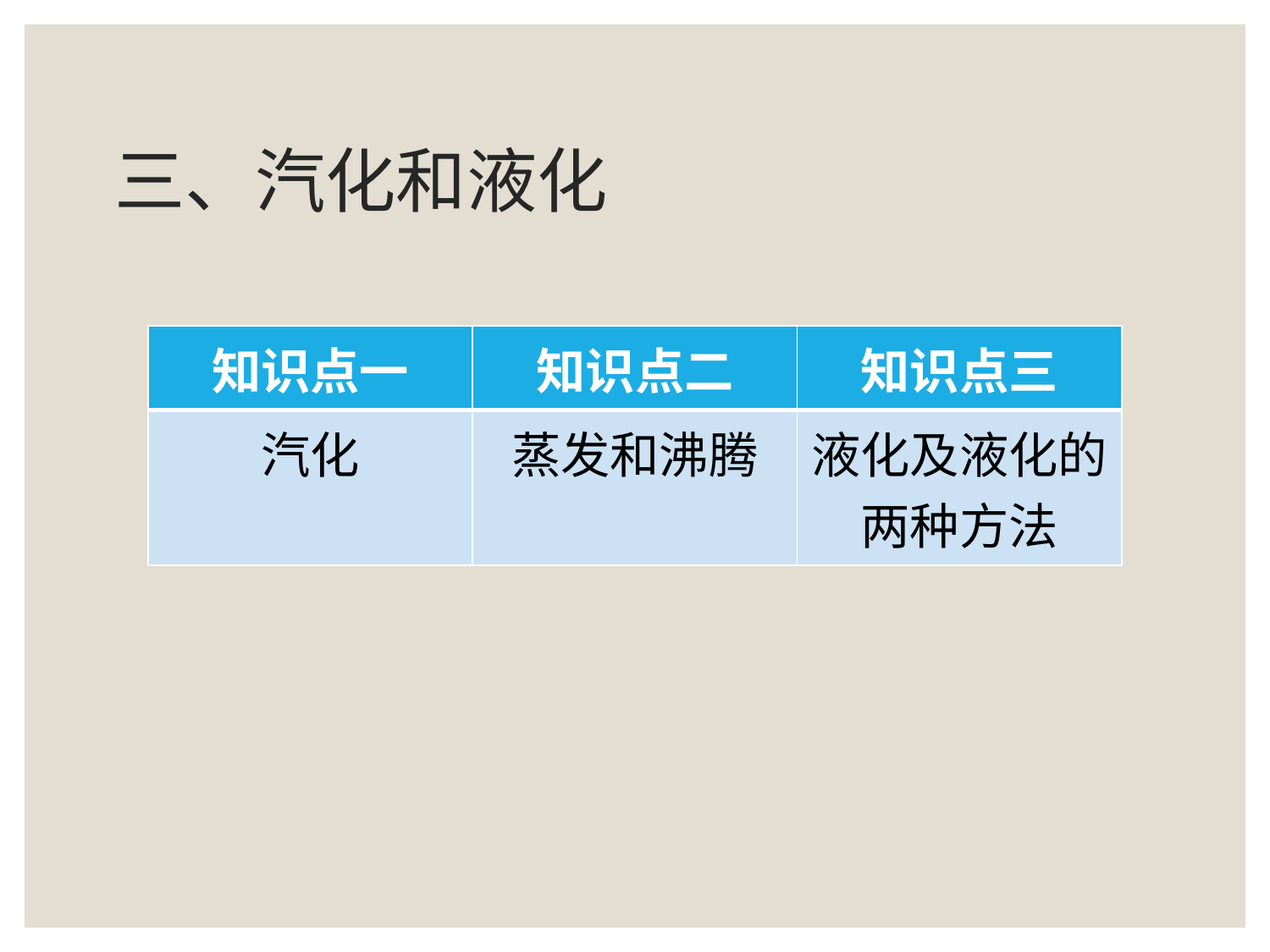

# 三、汽化和液化
| 知识点一 | 知识点二 | 知识点三 |
| --- | --- | --- |
| 汽化 | 蒸发和沸腾 | 液化及液化的两种方法 |